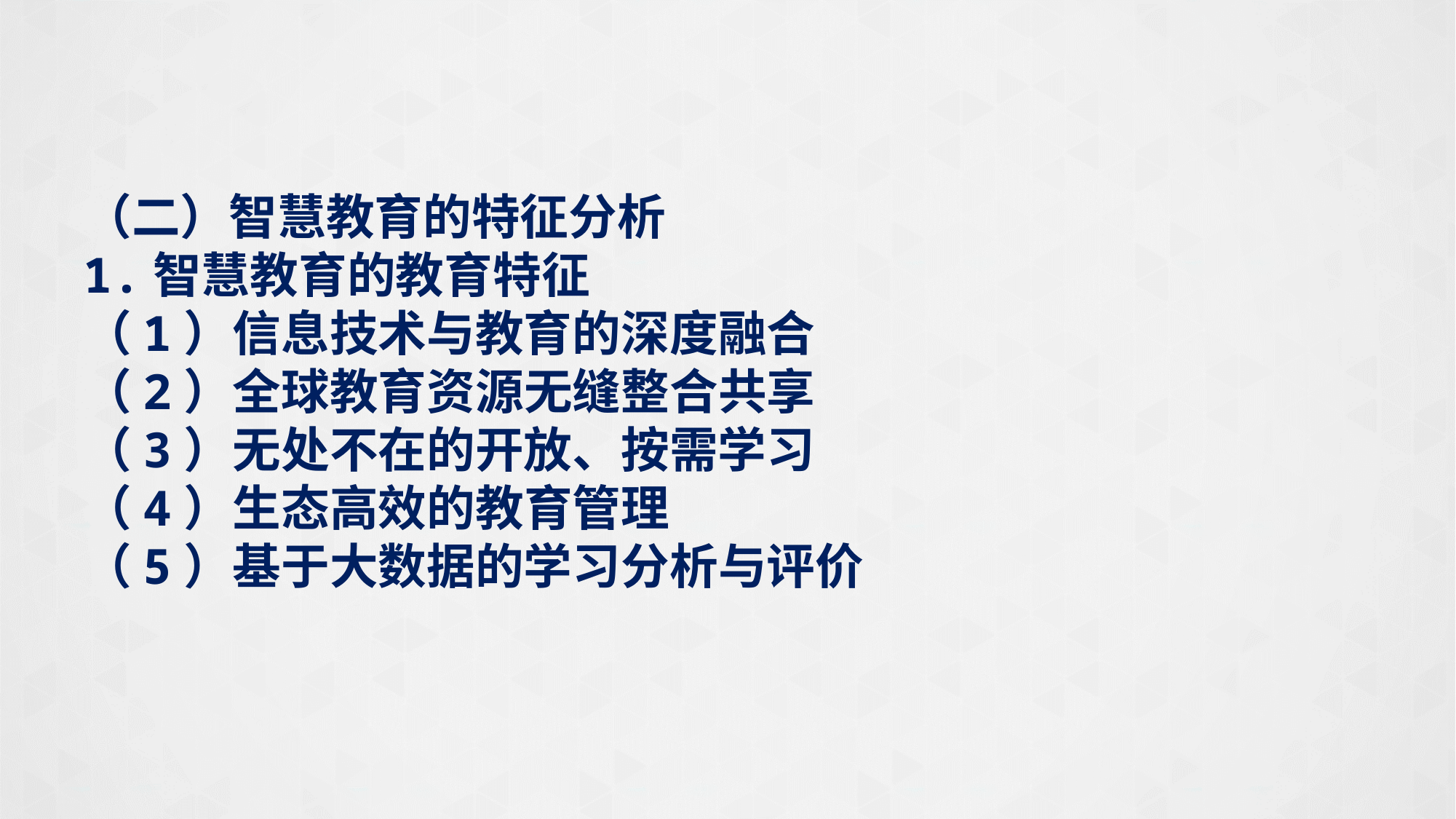

（二）智慧教育的特征分析
1.智慧教育的教育特征
（1）信息技术与教育的深度融合
（2）全球教育资源无缝整合共享
（3）无处不在的开放、按需学习
（4）生态高效的教育管理
（5）基于大数据的学习分析与评价